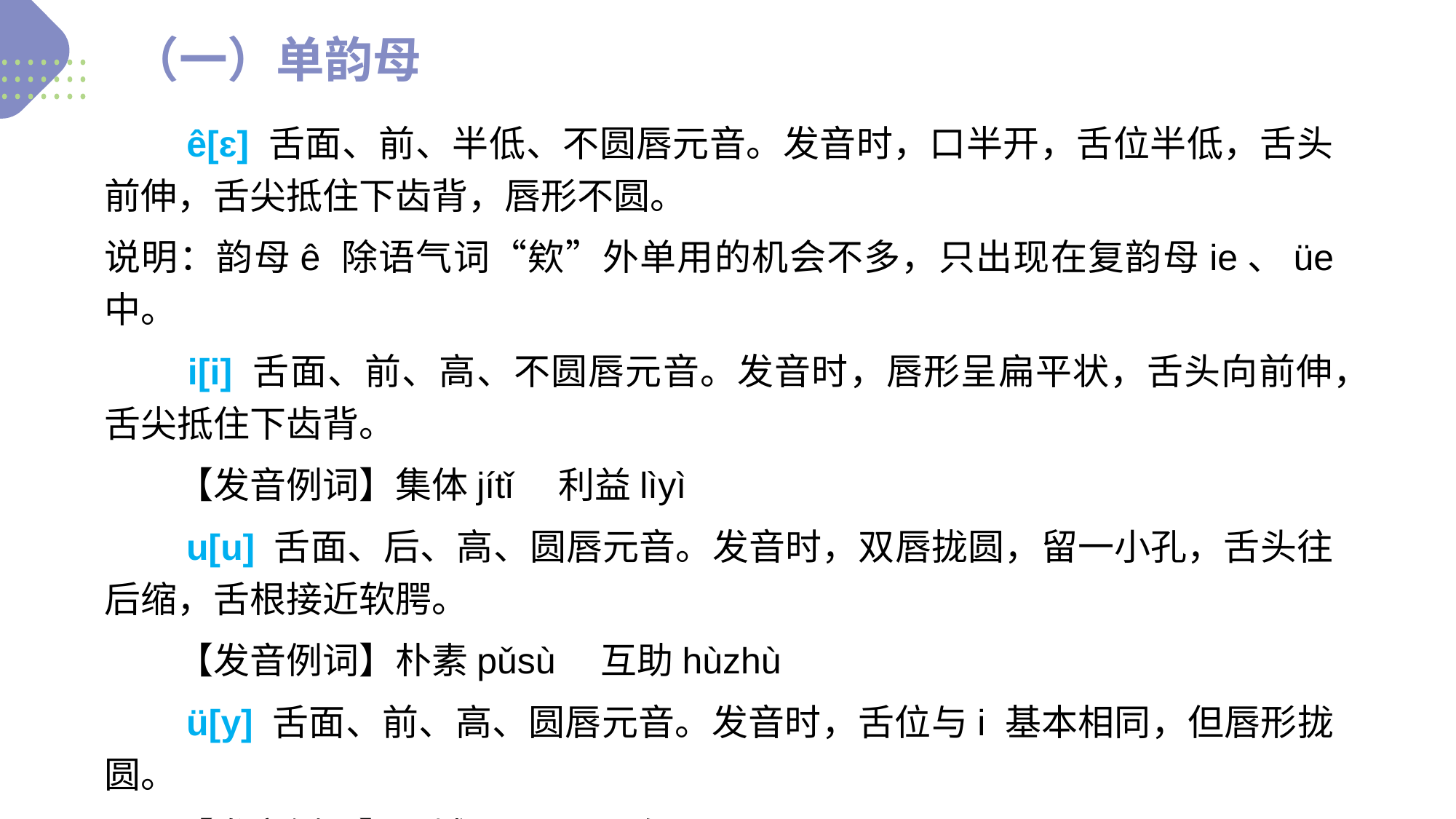

（一）单韵母

　　ê[ɛ] 舌面、前、半低、不圆唇元音。发音时，口半开，舌位半低，舌头前伸，舌尖抵住下齿背，唇形不圆。
说明：韵母ê 除语气词“欸”外单用的机会不多，只出现在复韵母ie、üe 中。
　　i[i] 舌面、前、高、不圆唇元音。发音时，唇形呈扁平状，舌头向前伸，舌尖抵住下齿背。
　　【发音例词】集体jítǐ　利益lìyì
　　u[u] 舌面、后、高、圆唇元音。发音时，双唇拢圆，留一小孔，舌头往后缩，舌根接近软腭。
　　【发音例词】朴素pǔsù　互助hùzhù
　　ü[y] 舌面、前、高、圆唇元音。发音时，舌位与i 基本相同，但唇形拢圆。
　　【发音例词】区域qūyù　语句yǔjù